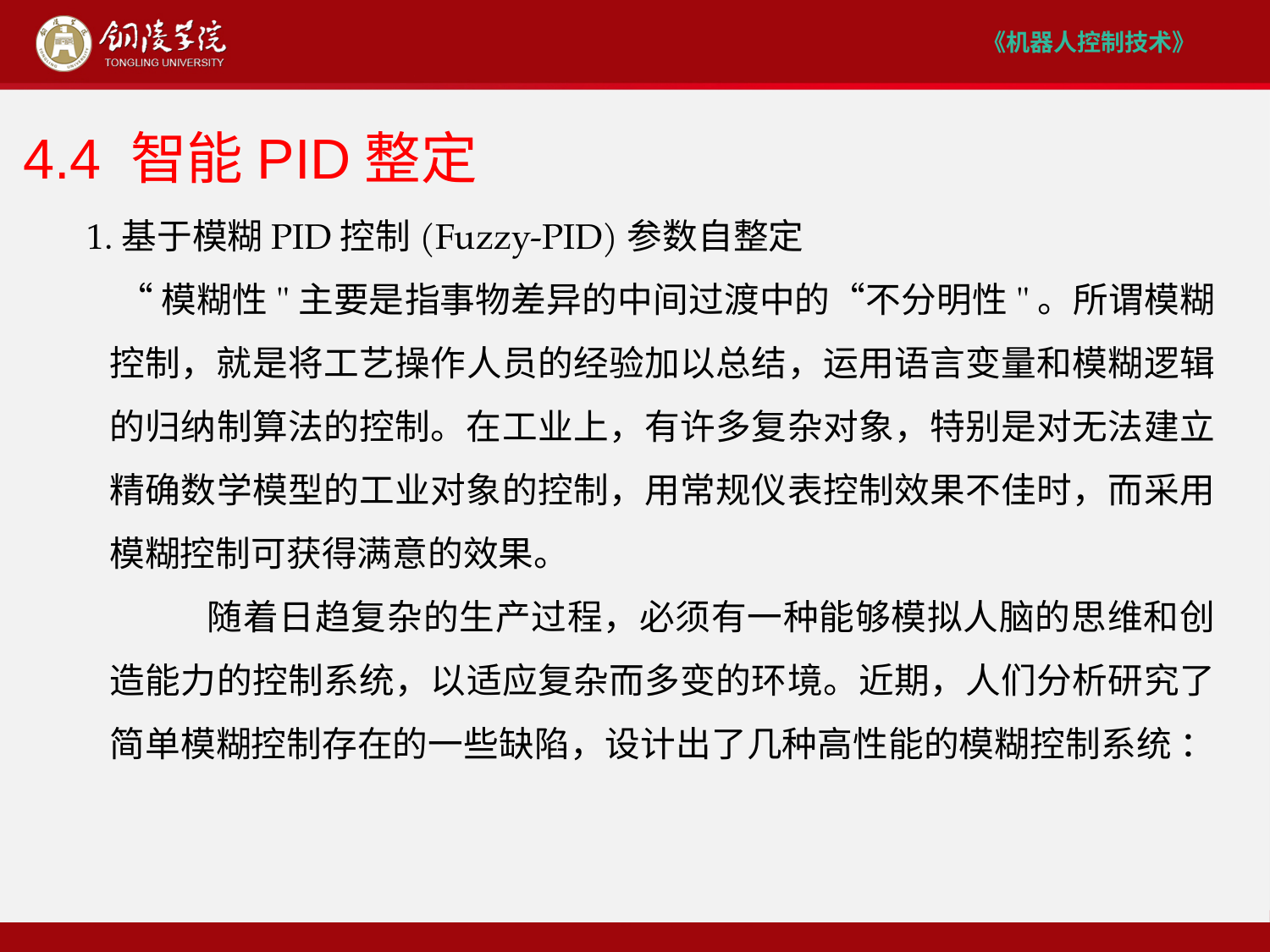

# 4.4 智能PID整定
      1.基于模糊PID控制(Fuzzy-PID)参数自整定
         “模糊性"主要是指事物差异的中间过渡中的“不分明性"。所谓模糊控制，就是将工艺操作人员的经验加以总结，运用语言变量和模糊逻辑的归纳制算法的控制。在工业上，有许多复杂对象，特别是对无法建立精确数学模型的工业对象的控制，用常规仪表控制效果不佳时，而采用模糊控制可获得满意的效果。
                  随着日趋复杂的生产过程，必须有一种能够模拟人脑的思维和创造能力的控制系统，以适应复杂而多变的环境。近期，人们分析研究了简单模糊控制存在的一些缺陷，设计出了几种高性能的模糊控制系统 ：